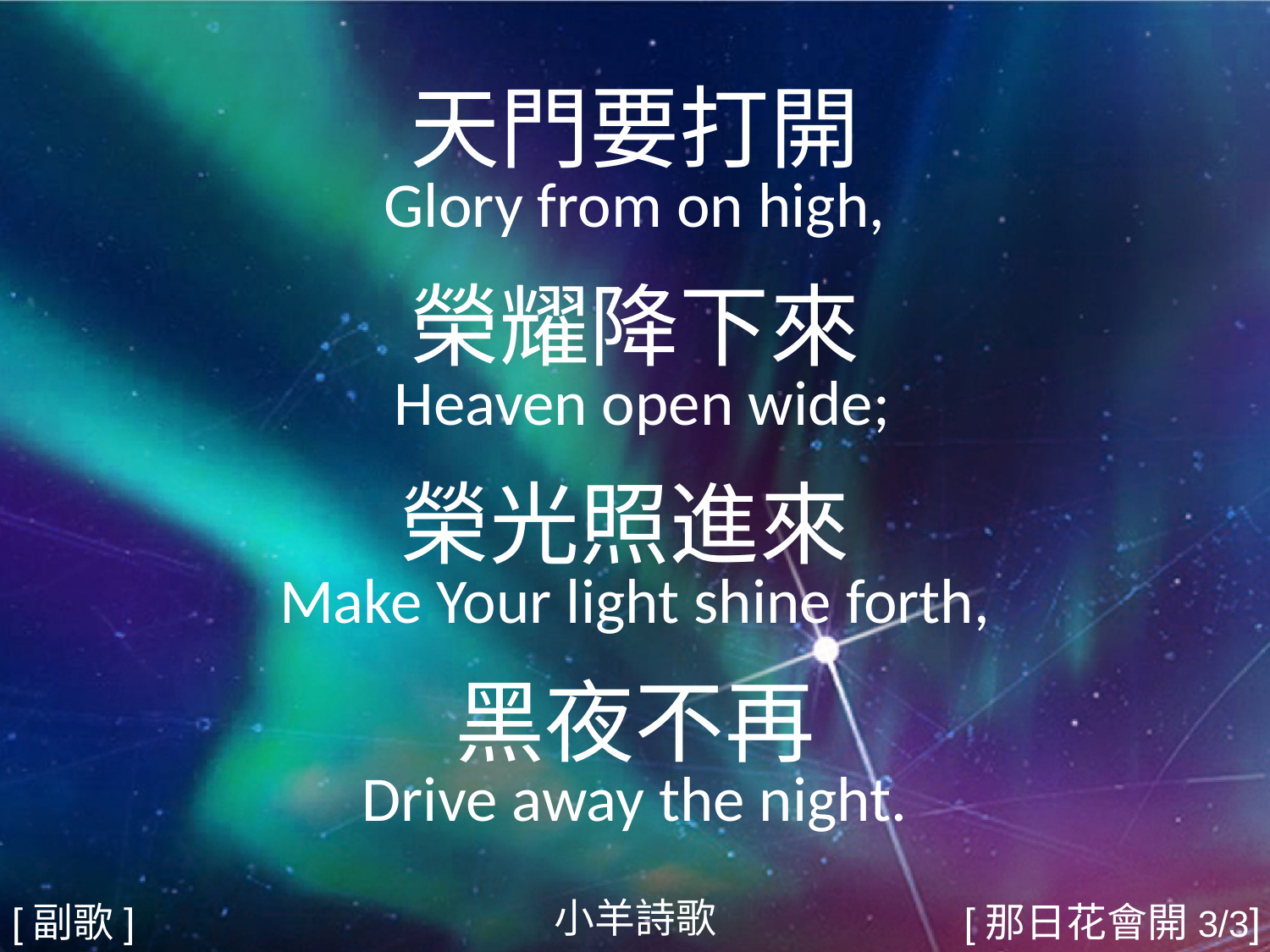

天門要打開
Glory from on high,

榮耀降下來
 Heaven open wide;

榮光照進來
Make Your light shine forth,

黑夜不再
Drive away the night.
#

小羊詩歌
[副歌]
[那日花會開3/3]